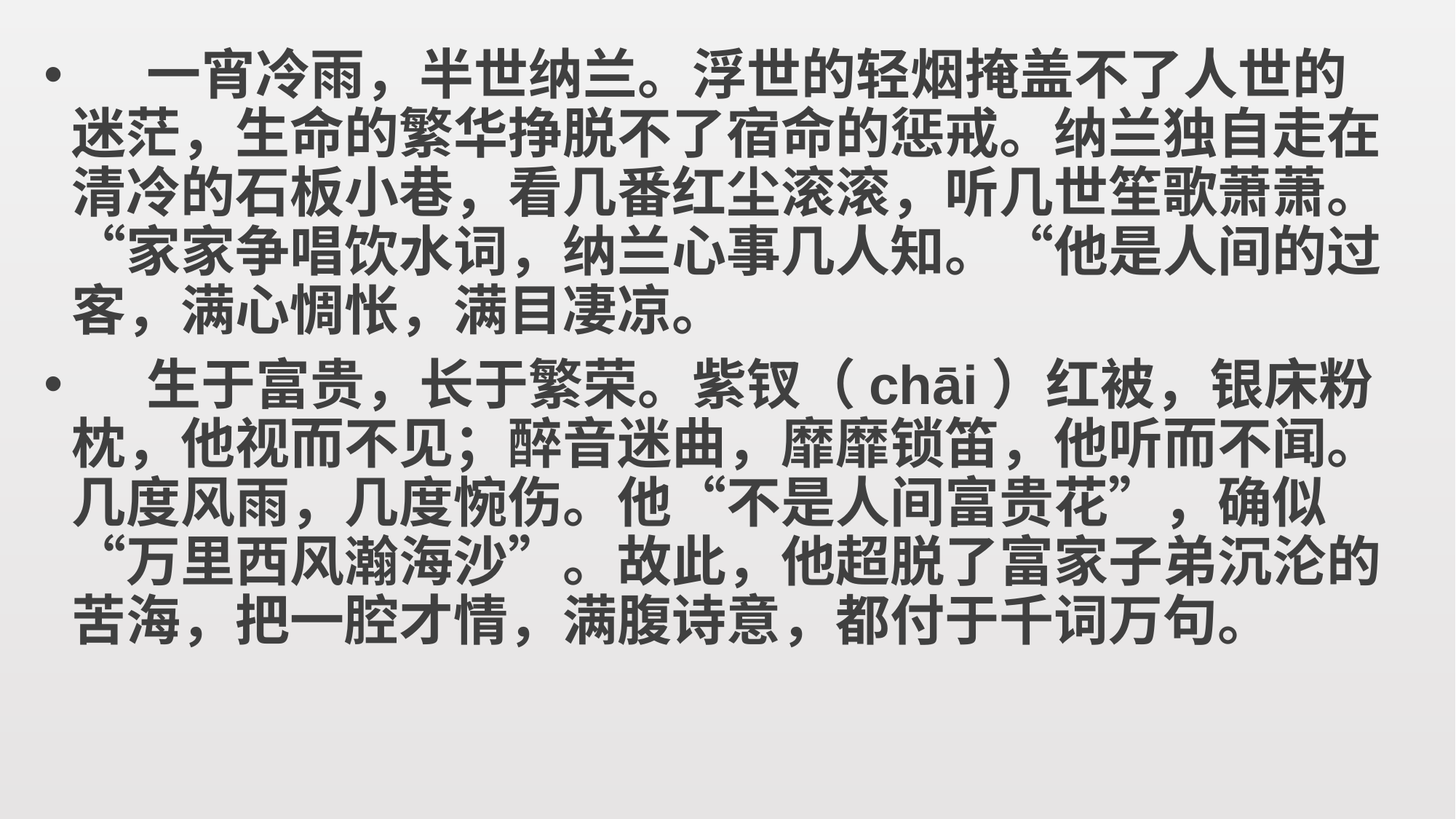

一宵冷雨，半世纳兰。浮世的轻烟掩盖不了人世的迷茫，生命的繁华挣脱不了宿命的惩戒。纳兰独自走在清冷的石板小巷，看几番红尘滚滚，听几世笙歌萧萧。“家家争唱饮水词，纳兰心事几人知。“他是人间的过客，满心惆怅，满目凄凉。
     生于富贵，长于繁荣。紫钗（chāi）红被，银床粉枕，他视而不见；醉音迷曲，靡靡锁笛，他听而不闻。几度风雨，几度惋伤。他“不是人间富贵花”，确似“万里西风瀚海沙”。故此，他超脱了富家子弟沉沦的苦海，把一腔才情，满腹诗意，都付于千词万句。